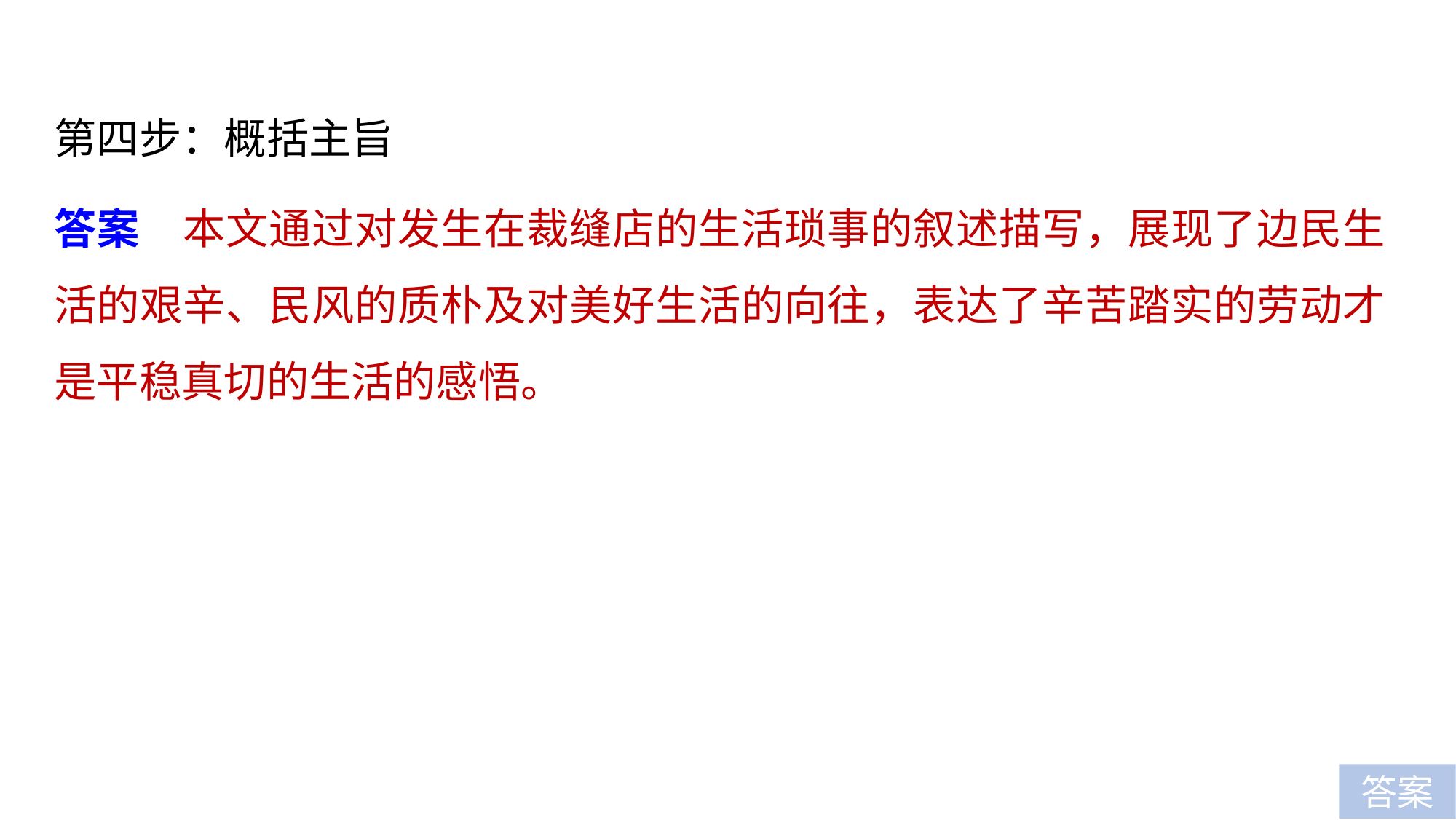

第四步：概括主旨
答案　本文通过对发生在裁缝店的生活琐事的叙述描写，展现了边民生活的艰辛、民风的质朴及对美好生活的向往，表达了辛苦踏实的劳动才是平稳真切的生活的感悟。
答案